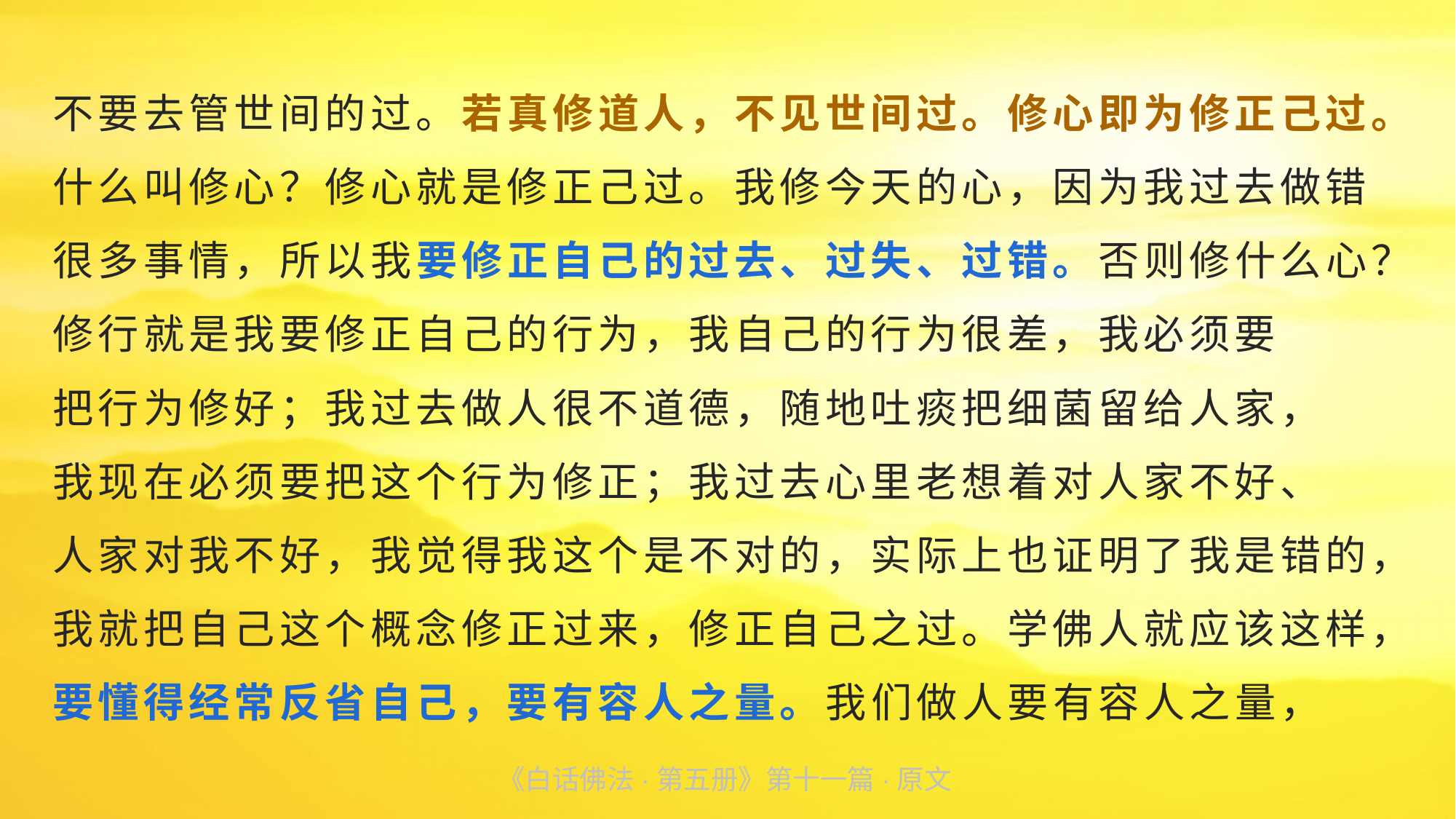

不要去管世间的过。若真修道人，不见世间过。修心即为修正己过。什么叫修心？修心就是修正己过。我修今天的心，因为我过去做错很多事情，所以我要修正自己的过去、过失、过错。否则修什么心？修行就是我要修正自己的行为，我自己的行为很差，我必须要
把行为修好；我过去做人很不道德，随地吐痰把细菌留给人家，
我现在必须要把这个行为修正；我过去心里老想着对人家不好、
人家对我不好，我觉得我这个是不对的，实际上也证明了我是错的，我就把自己这个概念修正过来，修正自己之过。学佛人就应该这样，要懂得经常反省自己，要有容人之量。我们做人要有容人之量，
《白话佛法·第五册》第十一篇·原文